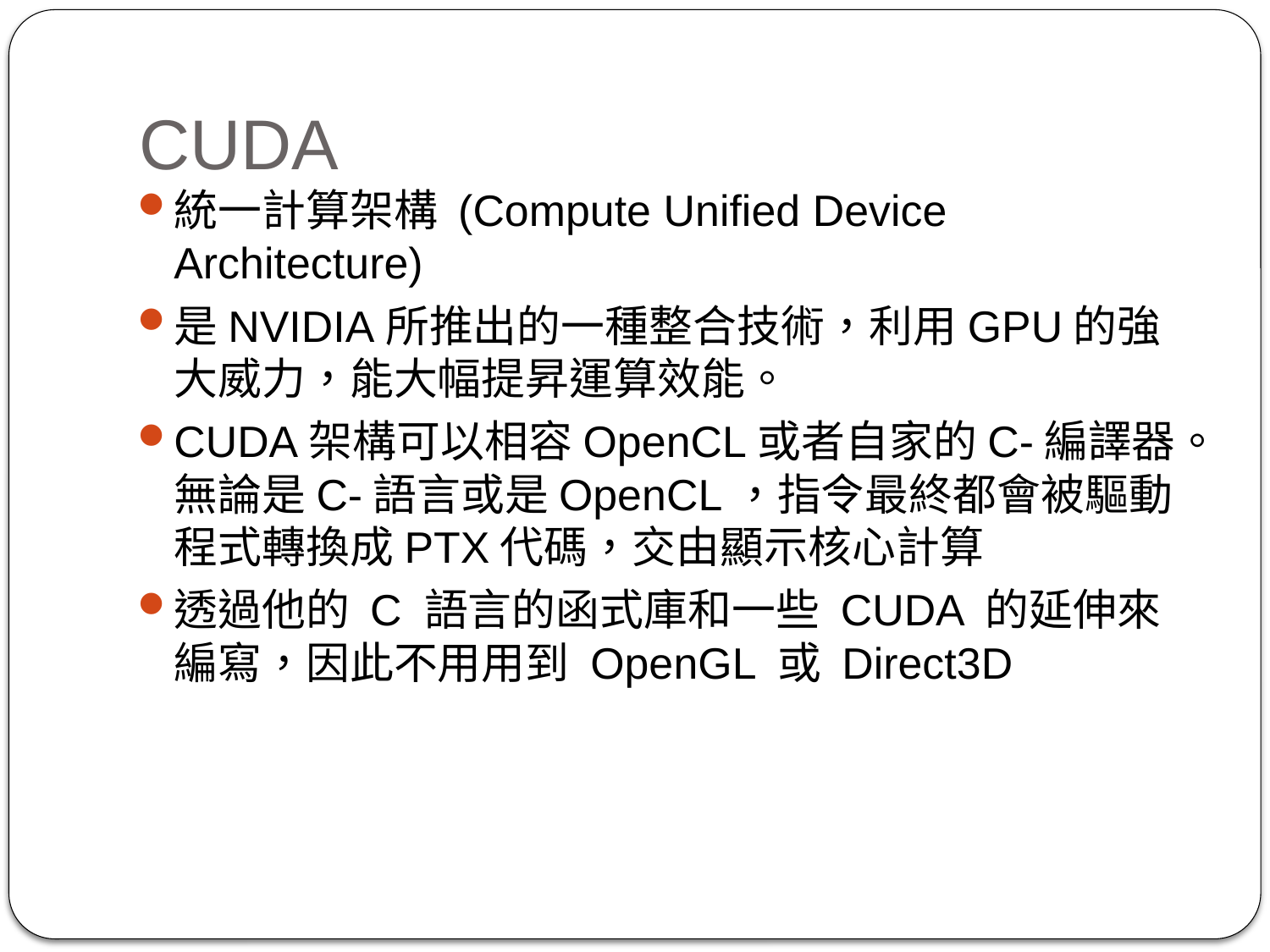

# CUDA
統一計算架構 (Compute Unified Device Architecture)
是NVIDIA所推出的一種整合技術，利用GPU的強大威力，能大幅提昇運算效能。
CUDA架構可以相容OpenCL或者自家的C-編譯器。無論是C-語言或是OpenCL，指令最終都會被驅動程式轉換成PTX代碼，交由顯示核心計算
透過他的 C 語言的函式庫和一些 CUDA 的延伸來編寫，因此不用用到 OpenGL 或 Direct3D